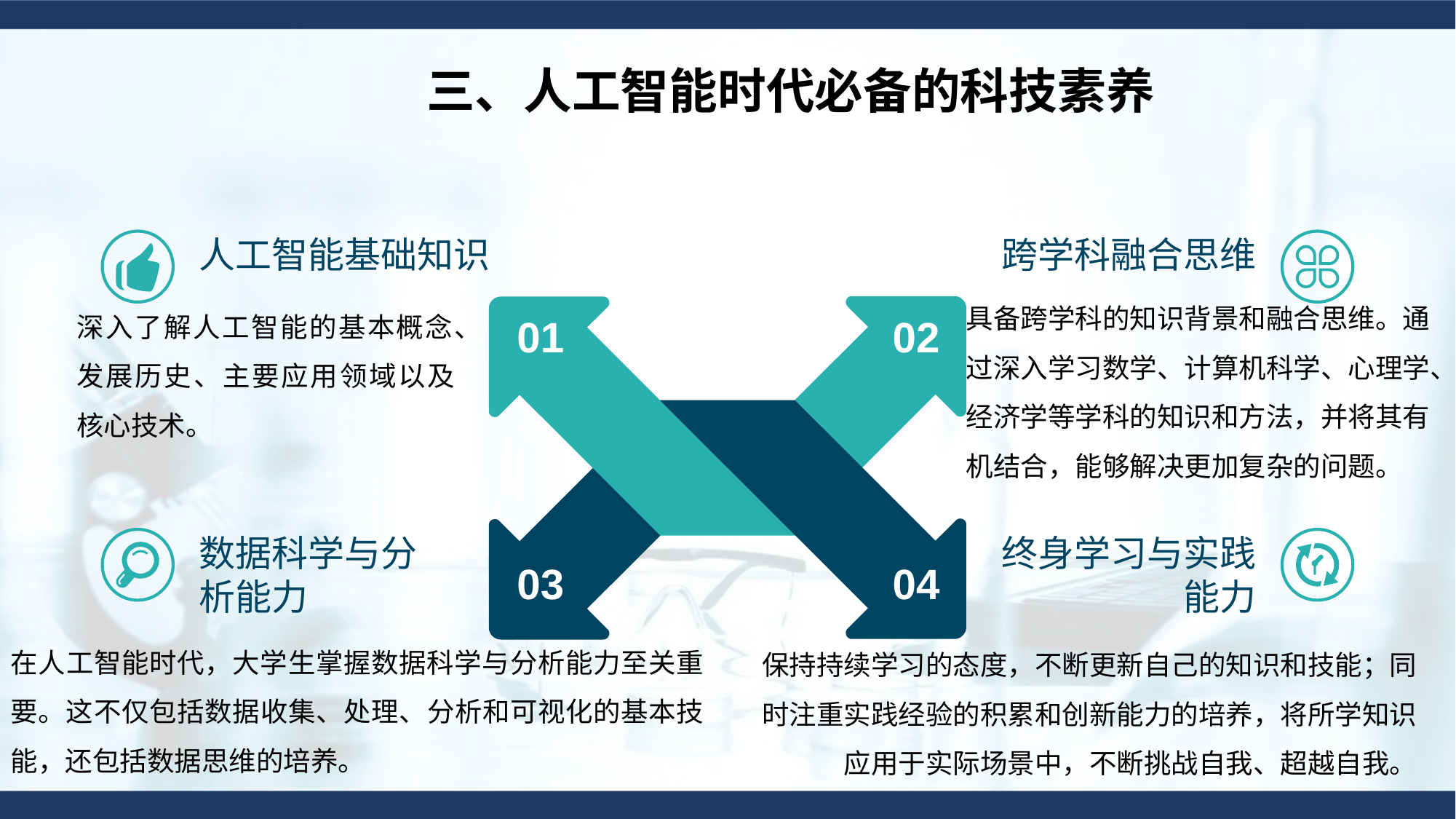

三、人工智能时代必备的科技素养

人工智能基础知识
跨学科融合思维

具备跨学科的知识背景和融合思维。通过深入学习数学、计算机科学、心理学、经济学等学科的知识和方法，并将其有机结合，能够解决更加复杂的问题。
深入了解人工智能的基本概念、发展历史、主要应用领域以及核心技术。

01
02

终身学习与实践能力
数据科学与分析能力

03
04
在人工智能时代，大学生掌握数据科学与分析能力至关重要。这不仅包括数据收集、处理、分析和可视化的基本技能，还包括数据思维的培养。
保持持续学习的态度，不断更新自己的知识和技能；同时注重实践经验的积累和创新能力的培养，将所学知识应用于实际场景中，不断挑战自我、超越自我。